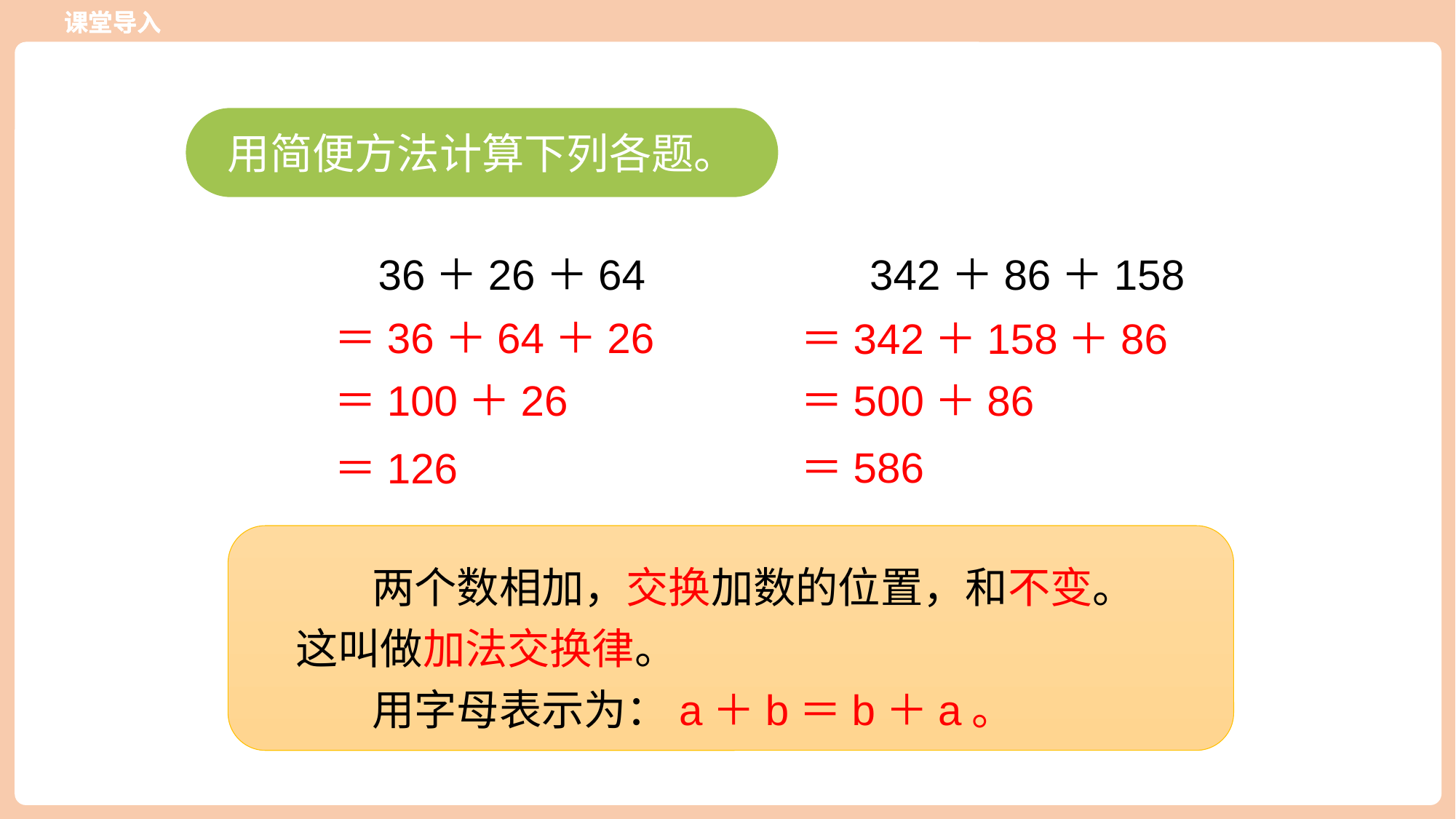

课堂导入
课堂导入
用简便方法计算下列各题。
36＋26＋64                   342＋86＋158
＝36＋64＋26
＝342＋158＋86
＝100＋26
＝500＋86
＝586
＝126

       两个数相加，交换加数的位置，和不变。这叫做加法交换律。
       用字母表示为：a＋b＝b＋a。